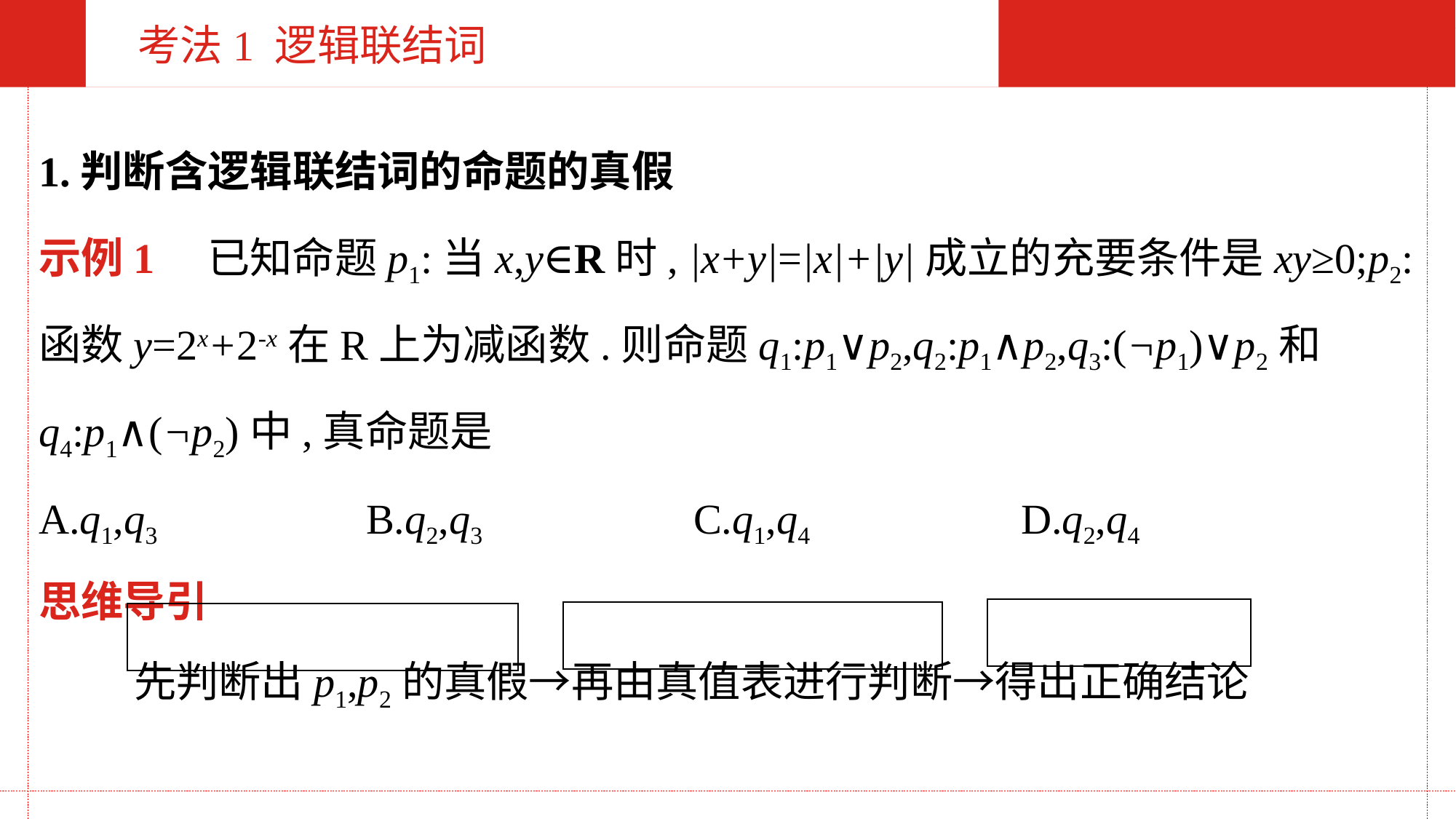

考法1 逻辑联结词

1.判断含逻辑联结词的命题的真假

示例1　已知命题p1:当x,y∈R时, |x+y|=|x|+|y|成立的充要条件是xy≥0;p2:函数y=2x+2-x在R上为减函数.则命题q1:p1∨p2,q2:p1∧p2,q3:(¬p1)∨p2和q4:p1∧(¬p2)中,真命题是
A.q1,q3		B.q2,q3		C.q1,q4		D.q2,q4
思维导引
         先判断出p1,p2的真假→再由真值表进行判断→得出正确结论